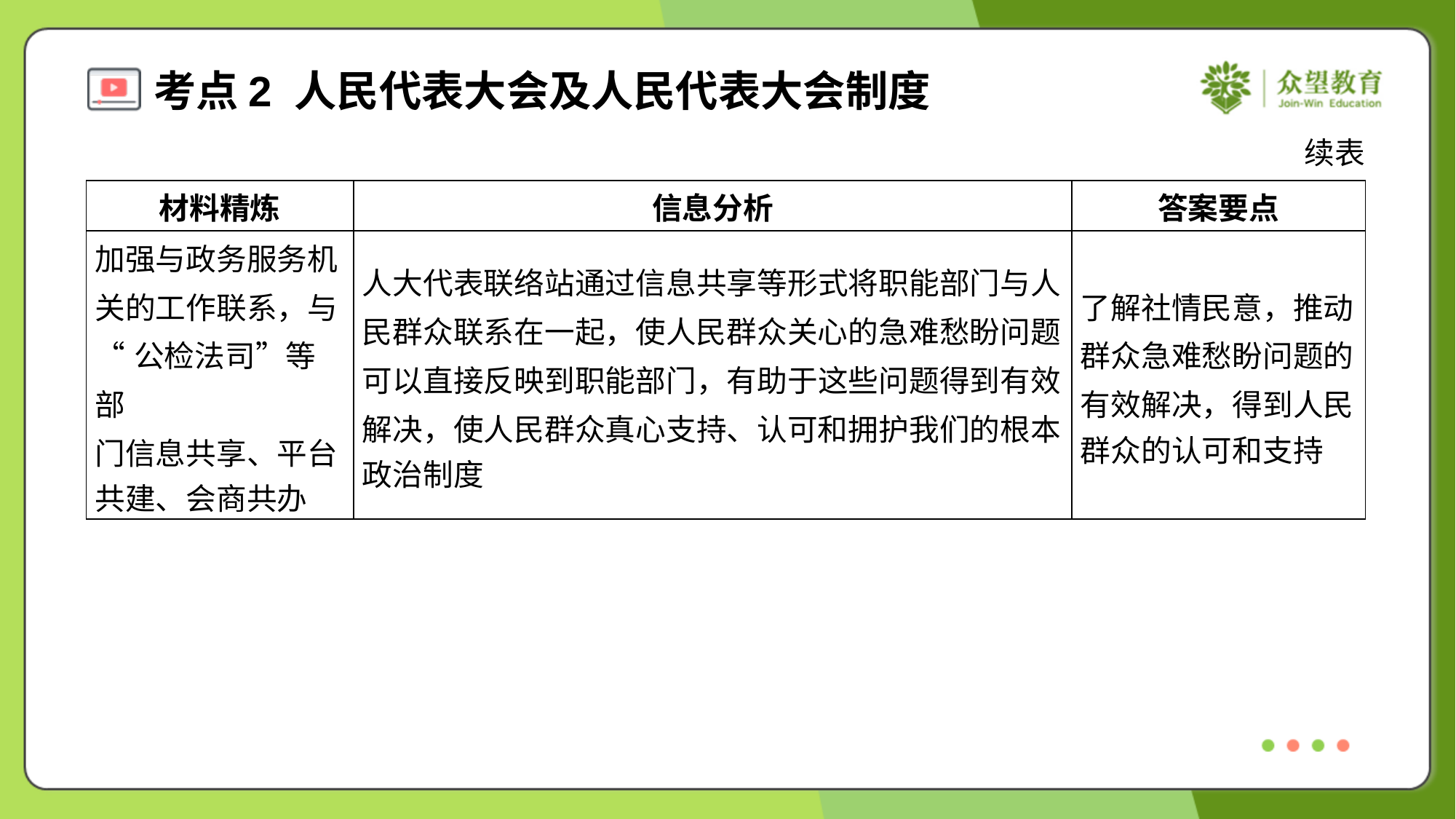

续表
| 材料精炼 | 信息分析 | 答案要点 |
| --- | --- | --- |
| 加强与政务服务机 关的工作联系，与 “公检法司”等部 门信息共享、平台 共建、会商共办 | 人大代表联络站通过信息共享等形式将职能部门与人 民群众联系在一起，使人民群众关心的急难愁盼问题 可以直接反映到职能部门，有助于这些问题得到有效 解决，使人民群众真心支持、认可和拥护我们的根本 政治制度 | 了解社情民意，推动 群众急难愁盼问题的 有效解决，得到人民 群众的认可和支持 |